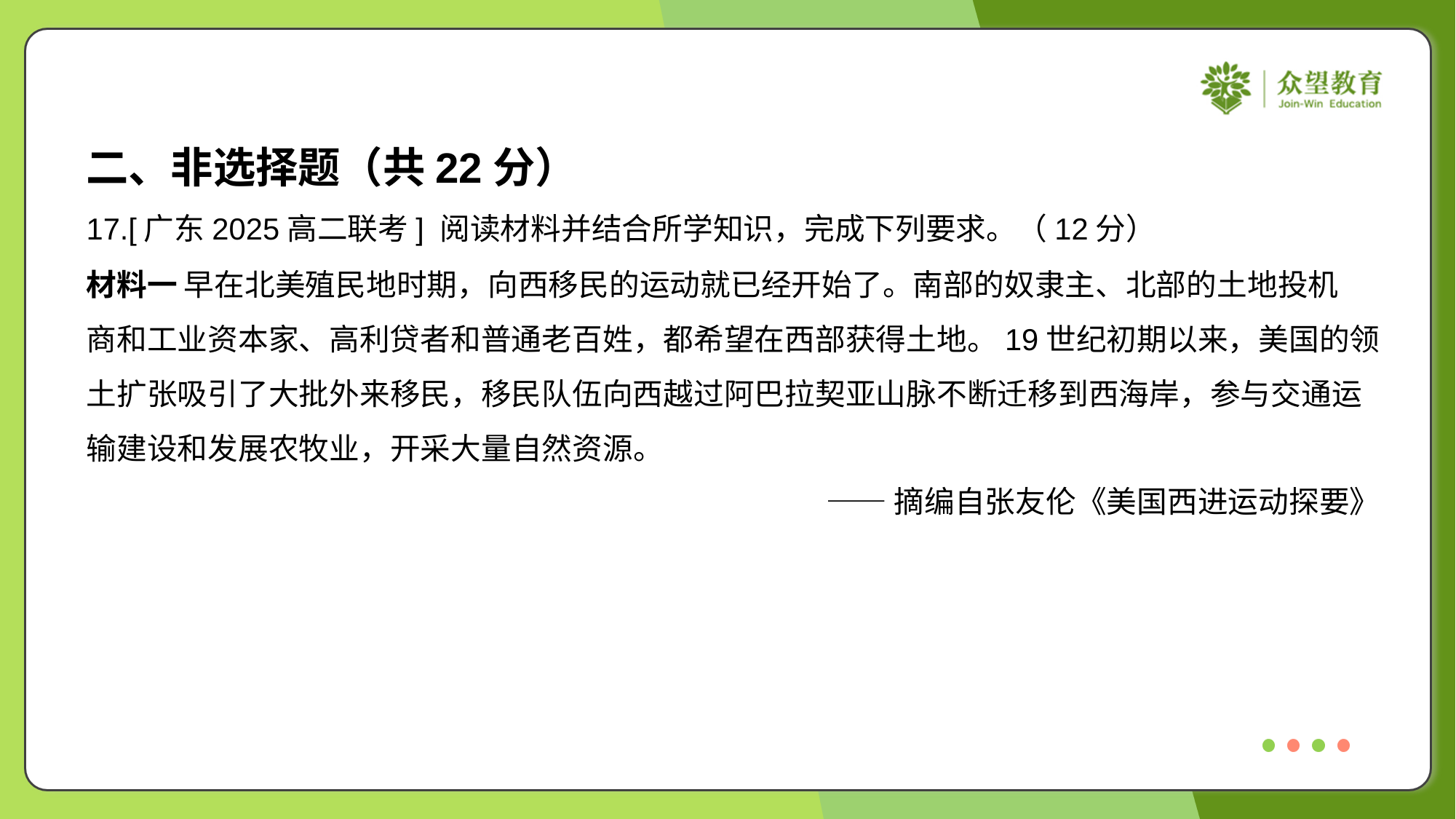

二、非选择题（共22分）
17.[广东2025高二联考] 阅读材料并结合所学知识，完成下列要求。（12分）
材料一 早在北美殖民地时期，向西移民的运动就已经开始了。南部的奴隶主、北部的土地投机
商和工业资本家、高利贷者和普通老百姓，都希望在西部获得土地。19世纪初期以来，美国的领
土扩张吸引了大批外来移民，移民队伍向西越过阿巴拉契亚山脉不断迁移到西海岸，参与交通运
输建设和发展农牧业，开采大量自然资源。
——摘编自张友伦《美国西进运动探要》